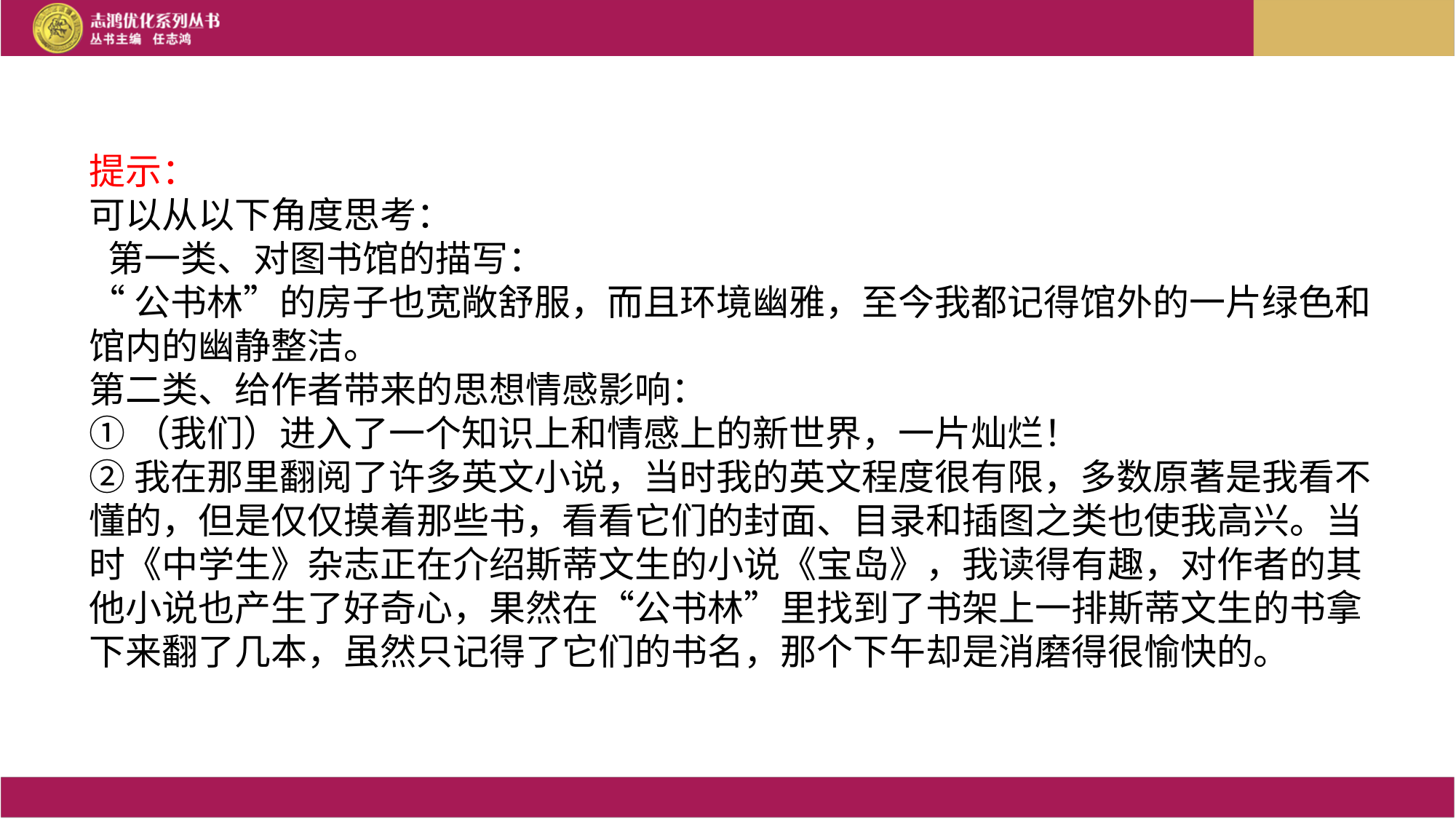

提示：
可以从以下角度思考：
 第一类、对图书馆的描写：
“公书林”的房子也宽敞舒服，而且环境幽雅，至今我都记得馆外的一片绿色和馆内的幽静整洁。
第二类、给作者带来的思想情感影响：
①（我们）进入了一个知识上和情感上的新世界，一片灿烂！
②我在那里翻阅了许多英文小说，当时我的英文程度很有限，多数原著是我看不懂的，但是仅仅摸着那些书，看看它们的封面、目录和插图之类也使我高兴。当时《中学生》杂志正在介绍斯蒂文生的小说《宝岛》，我读得有趣，对作者的其他小说也产生了好奇心，果然在“公书林”里找到了书架上一排斯蒂文生的书拿下来翻了几本，虽然只记得了它们的书名，那个下午却是消磨得很愉快的。